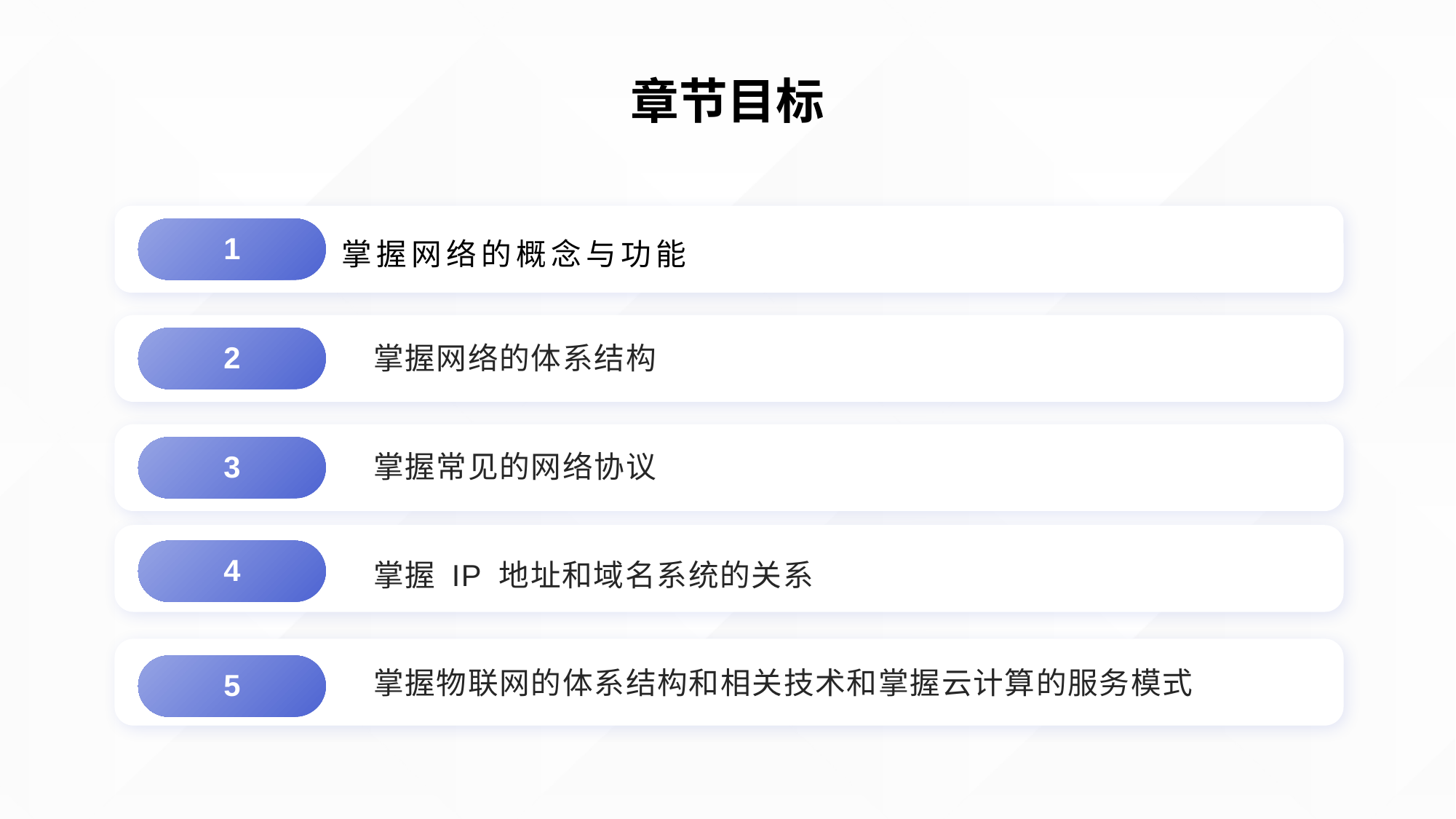

# 章节目标
                掌握网络的概念与功能
1

掌握网络的体系结构
2

掌握常见的网络协议
3

掌握 IP 地址和域名系统的关系
4

掌握物联网的体系结构和相关技术和掌握云计算的服务模式
5